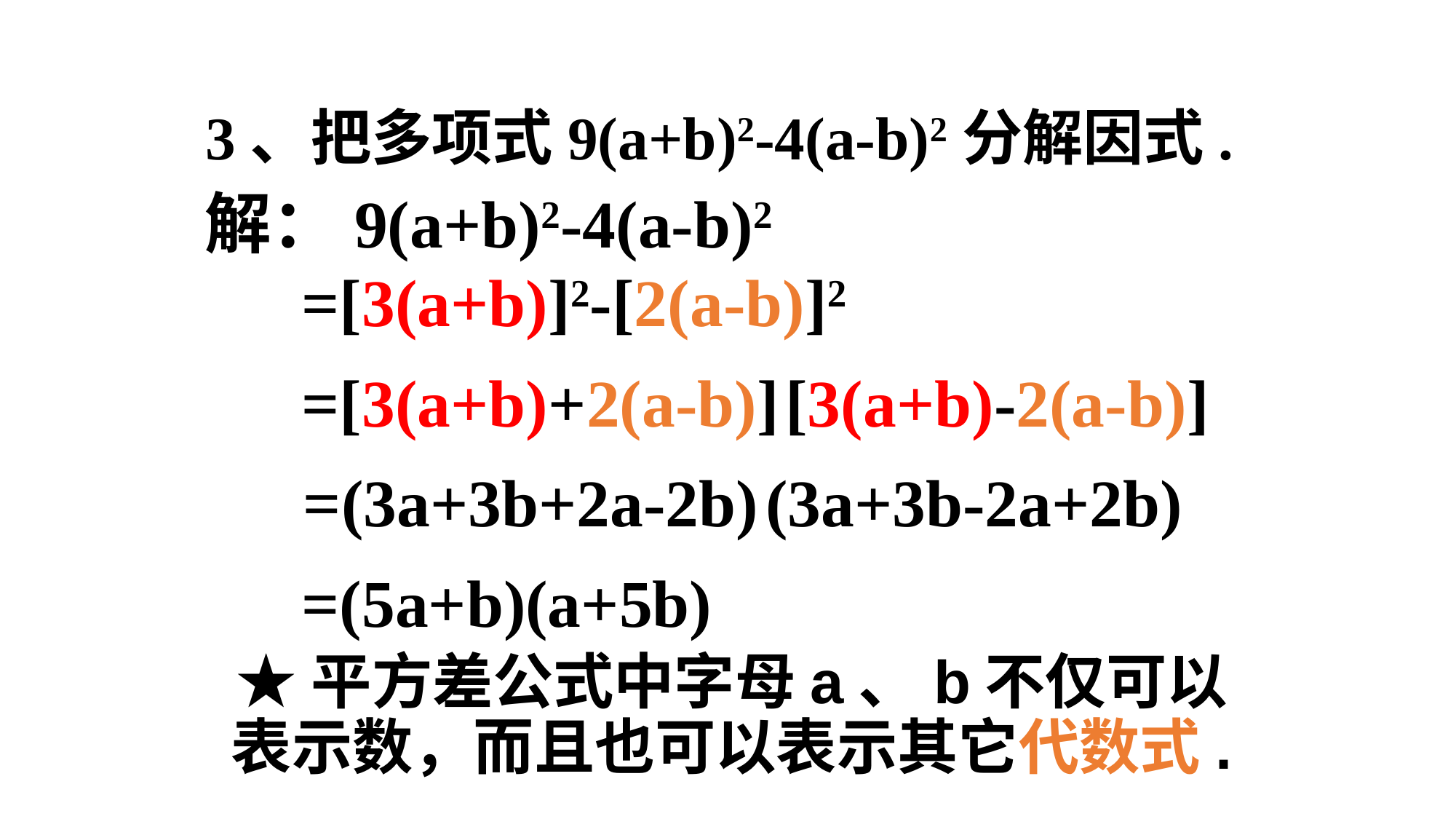

3、把多项式9(a+b)2-4(a-b)2分解因式.
解：9(a+b)2-4(a-b)2
=[3(a+b)]2-[2(a-b)]2
=[3(a+b)+2(a-b)]
[3(a+b)-2(a-b)]
=(3a+3b+2a-2b)
(3a+3b-2a+2b)
=(5a+b)(a+5b)
★平方差公式中字母a、b不仅可以表示数，而且也可以表示其它代数式.